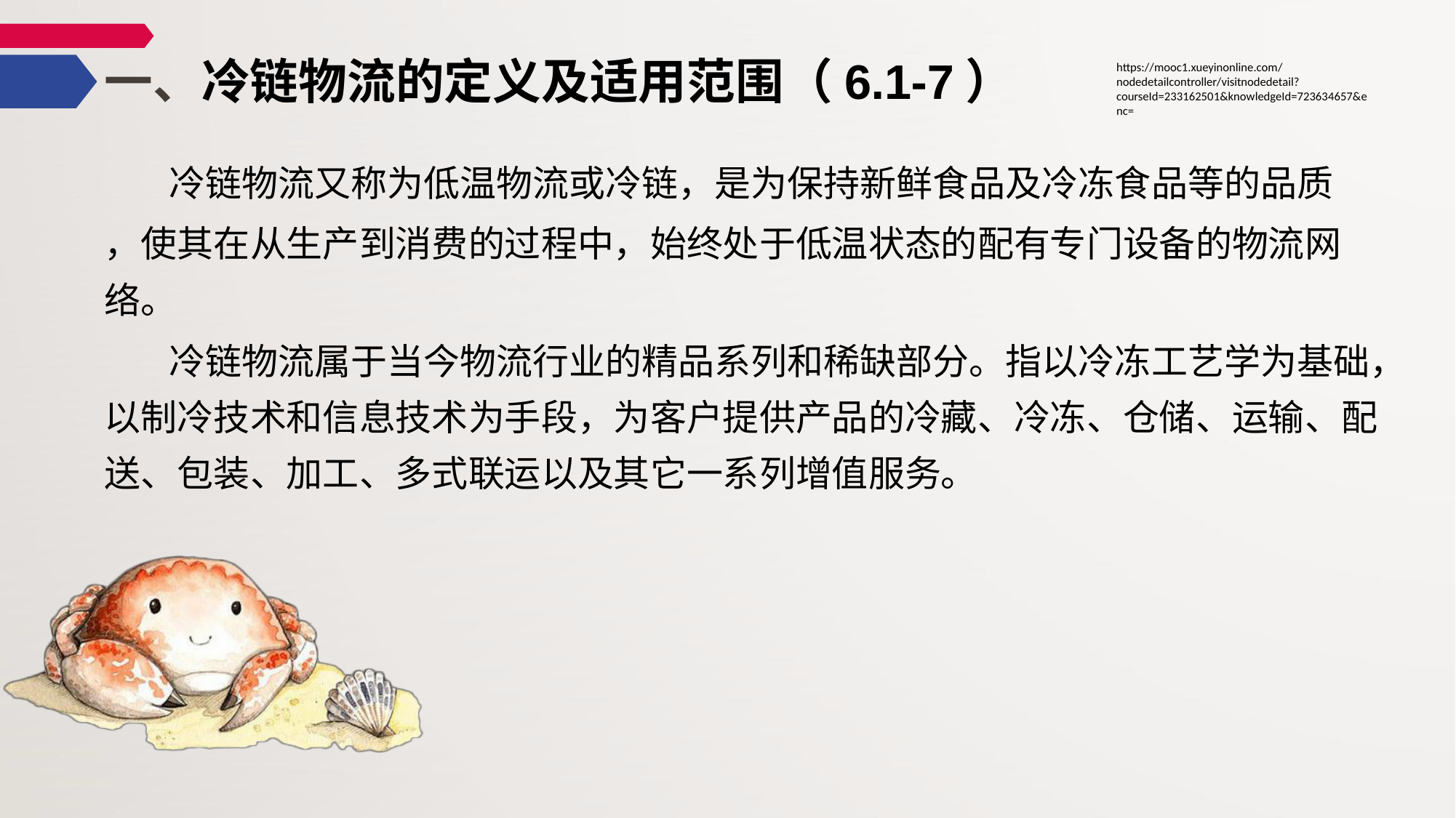

# 一、冷链物流的定义及适用范围（6.1-7）
https://mooc1.xueyinonline.com/nodedetailcontroller/visitnodedetail?courseId=233162501&knowledgeId=723634657&enc=
冷链物流又称为低温物流或冷链，是为保持新鲜食品及冷冻食品等的品质
，使其在从生产到消费的过程中，始终处于低温状态的配有专门设备的物流网络。
冷链物流属于当今物流行业的精品系列和稀缺部分。指以冷冻工艺学为基础，以制冷技术和信息技术为手段，为客户提供产品的冷藏、冷冻、仓储、运输、配送、包装、加工、多式联运以及其它一系列增值服务。